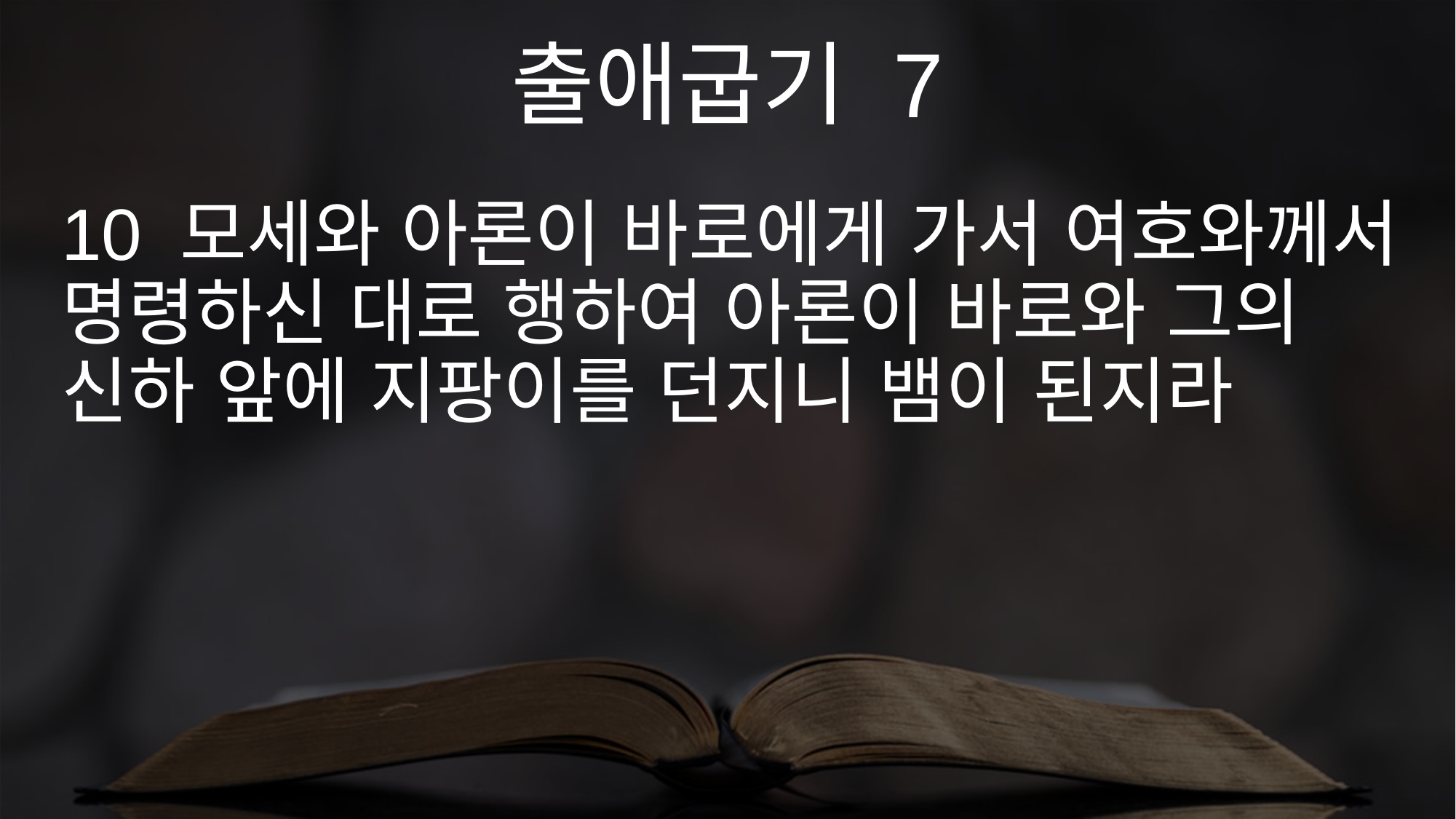

출애굽기 7
10 모세와 아론이 바로에게 가서 여호와께서 명령하신 대로 행하여 아론이 바로와 그의 신하 앞에 지팡이를 던지니 뱀이 된지라